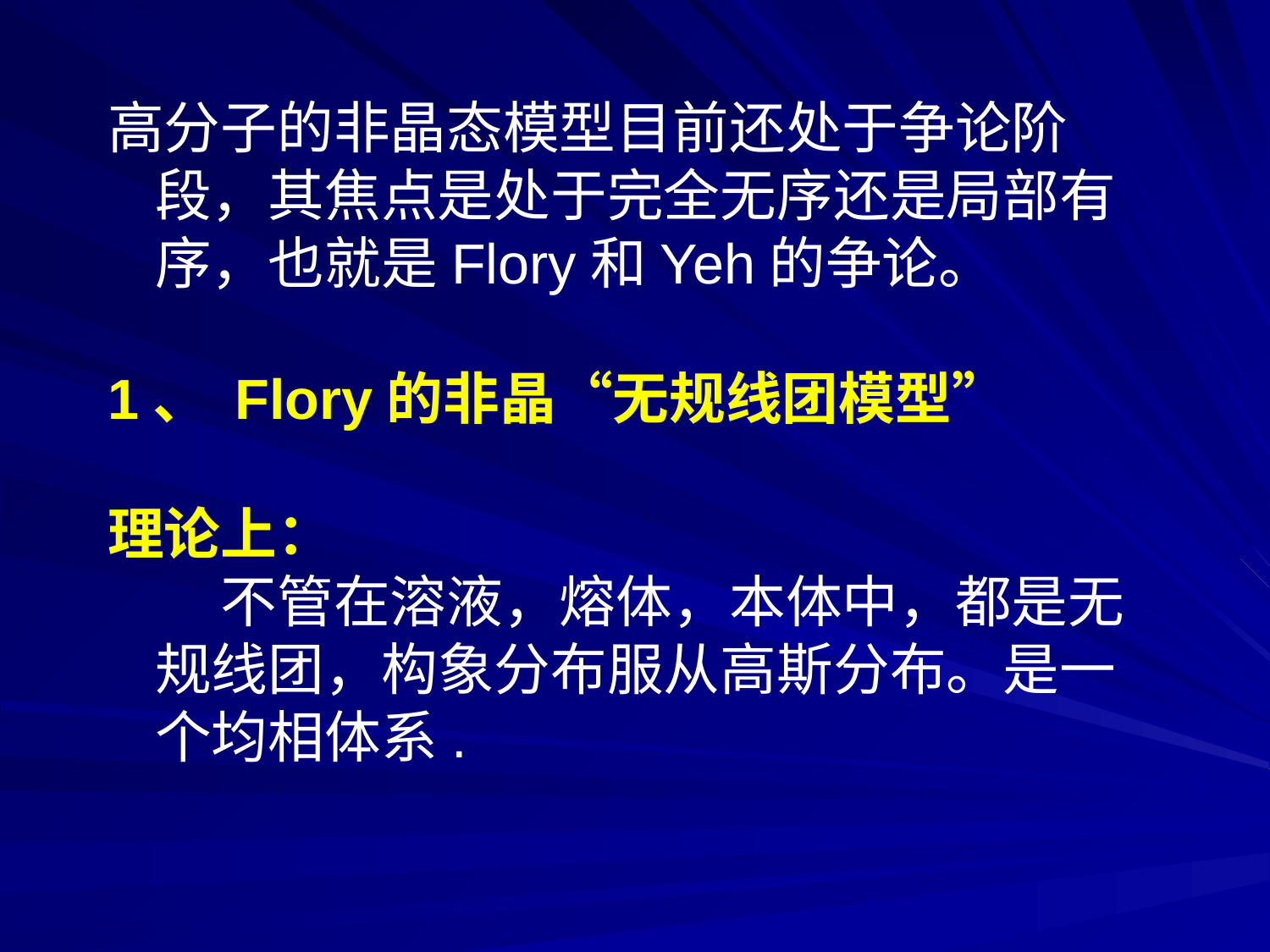

高分子的非晶态模型目前还处于争论阶段，其焦点是处于完全无序还是局部有序，也就是Flory和Yeh的争论。

1、 Flory的非晶“无规线团模型”

理论上：
　　不管在溶液，熔体，本体中，都是无规线团，构象分布服从高斯分布。是一个均相体系.